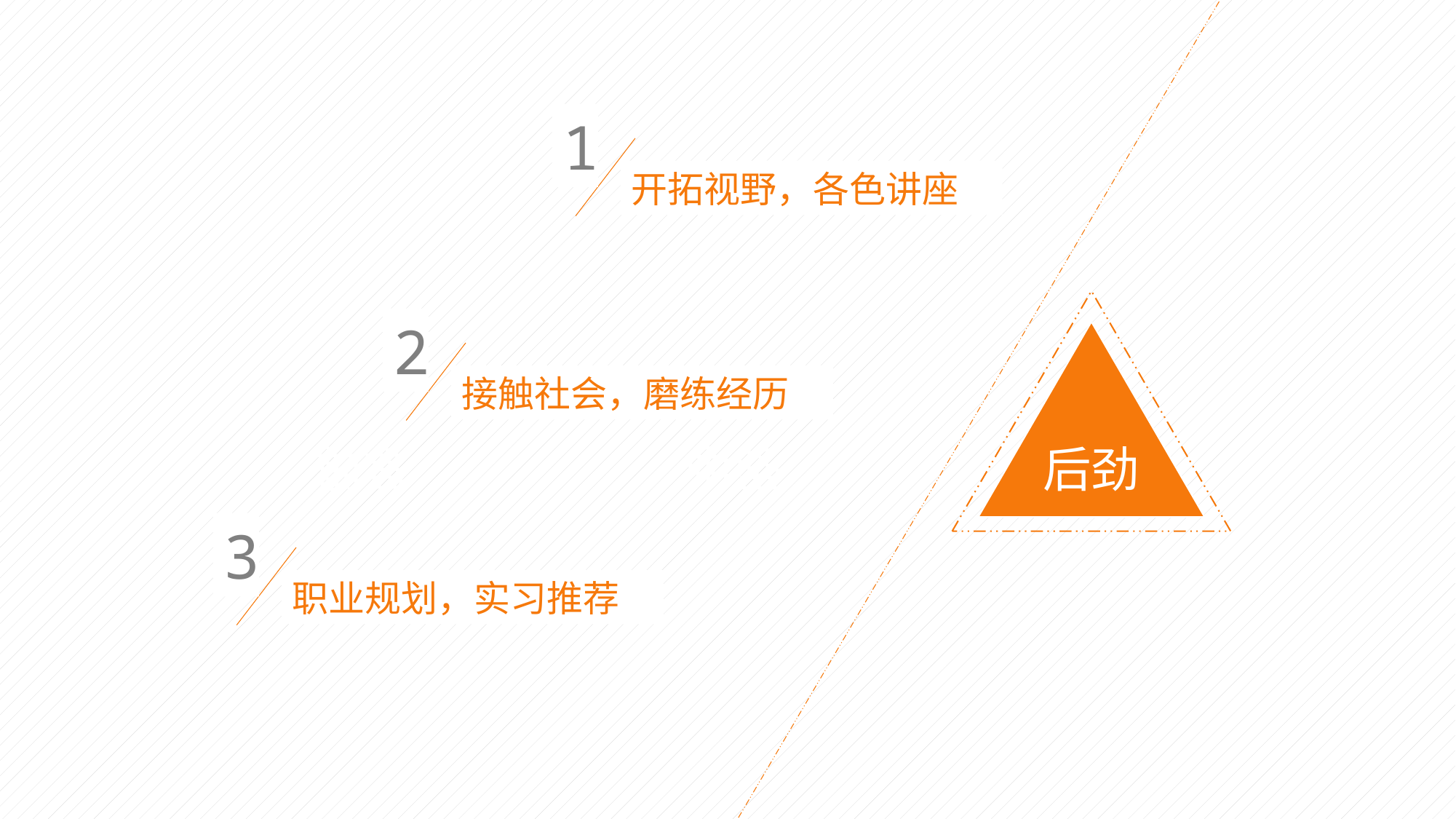

1
开拓视野，各色讲座

2
接触社会，磨练经历
前言
中坚
后劲
3
职业规划，实习推荐